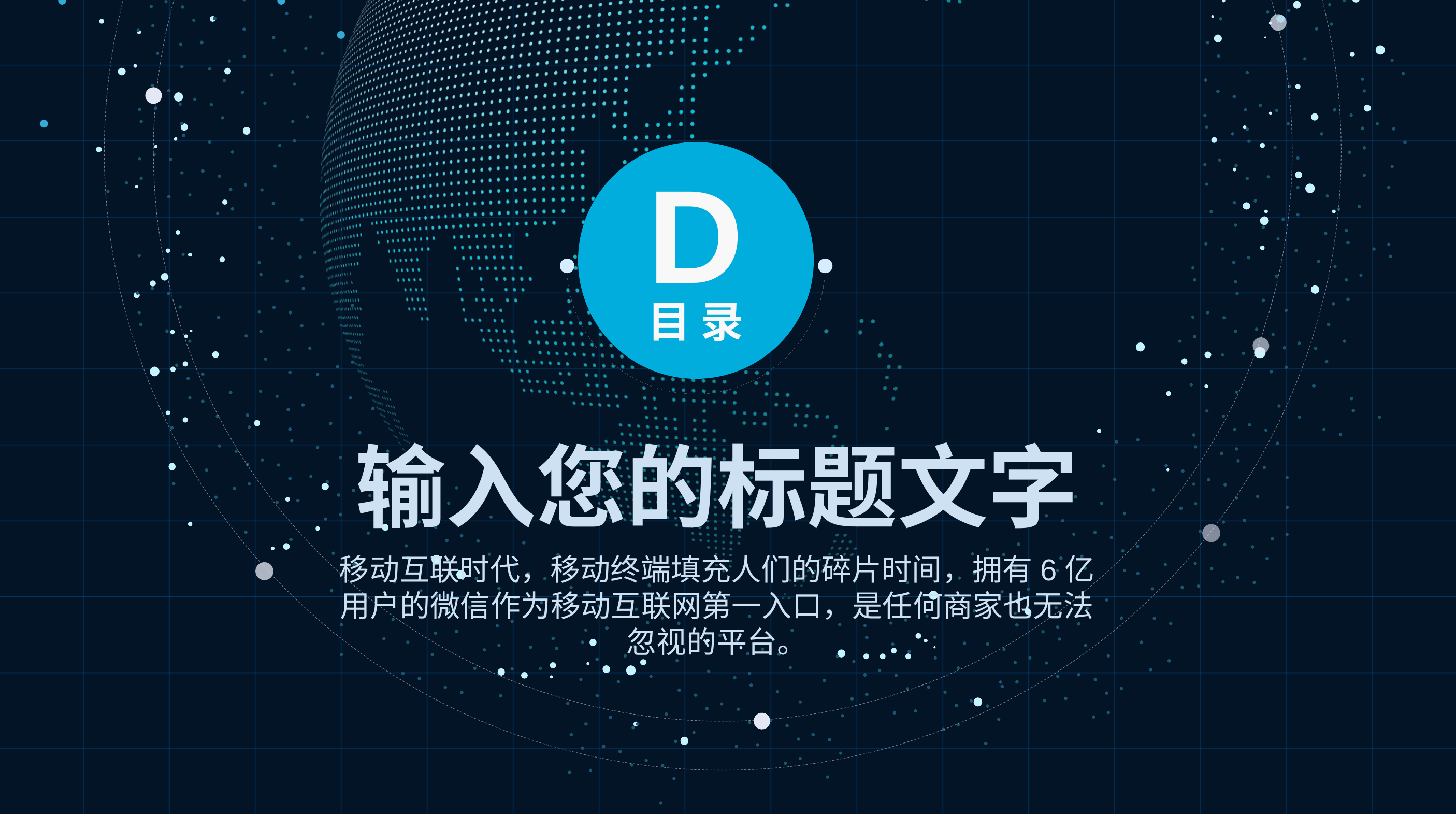

D

目 录
输入您的标题文字
移动互联时代，移动终端填充人们的碎片时间，拥有6亿用户的微信作为移动互联网第一入口，是任何商家也无法忽视的平台。